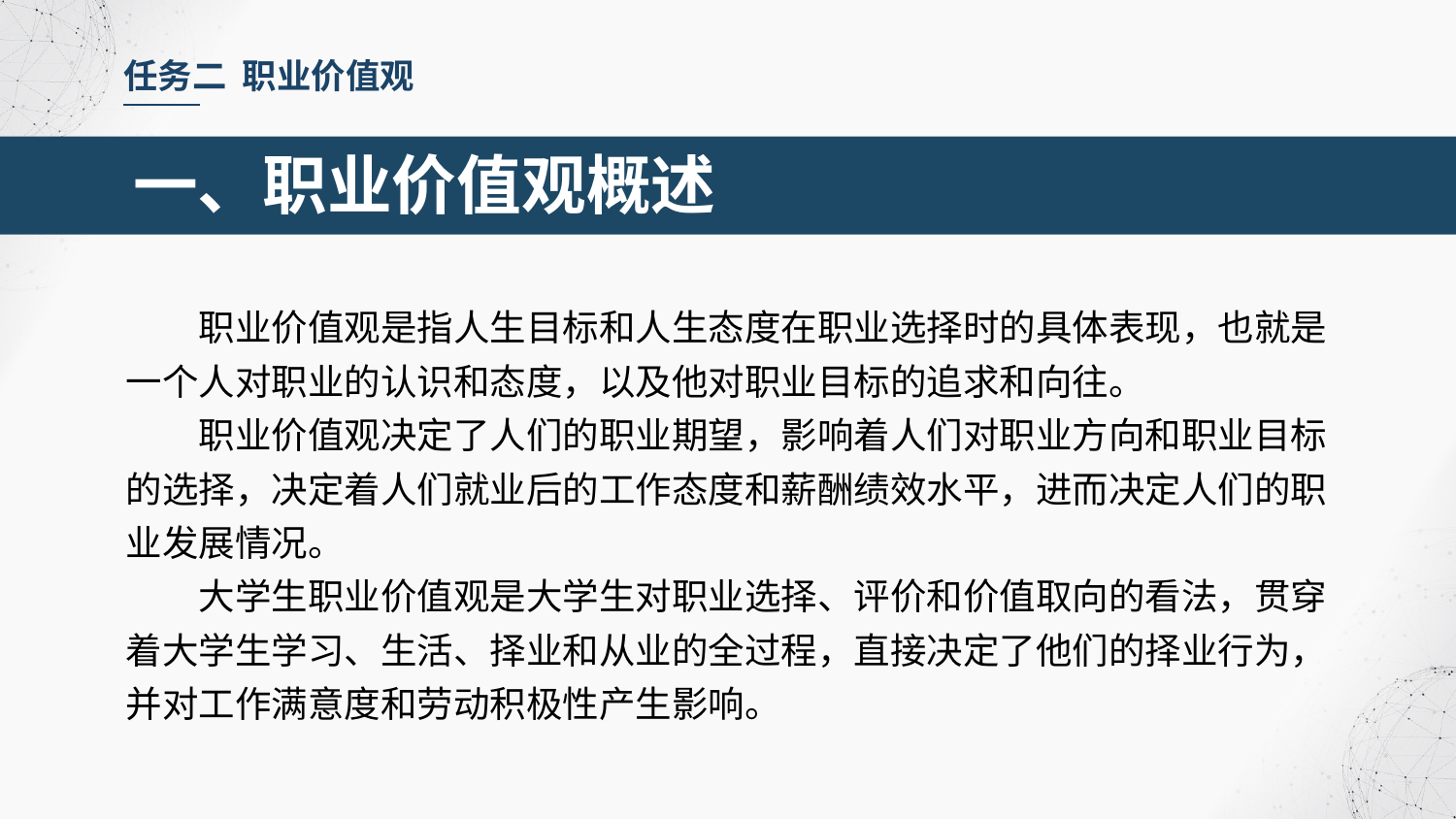

任务二  职业价值观

一、职业价值观概述
职业价值观是指人生目标和人生态度在职业选择时的具体表现，也就是一个人对职业的认识和态度，以及他对职业目标的追求和向往。
职业价值观决定了人们的职业期望，影响着人们对职业方向和职业目标的选择，决定着人们就业后的工作态度和薪酬绩效水平，进而决定人们的职业发展情况。
大学生职业价值观是大学生对职业选择、评价和价值取向的看法，贯穿着大学生学习、生活、择业和从业的全过程，直接决定了他们的择业行为，并对工作满意度和劳动积极性产生影响。